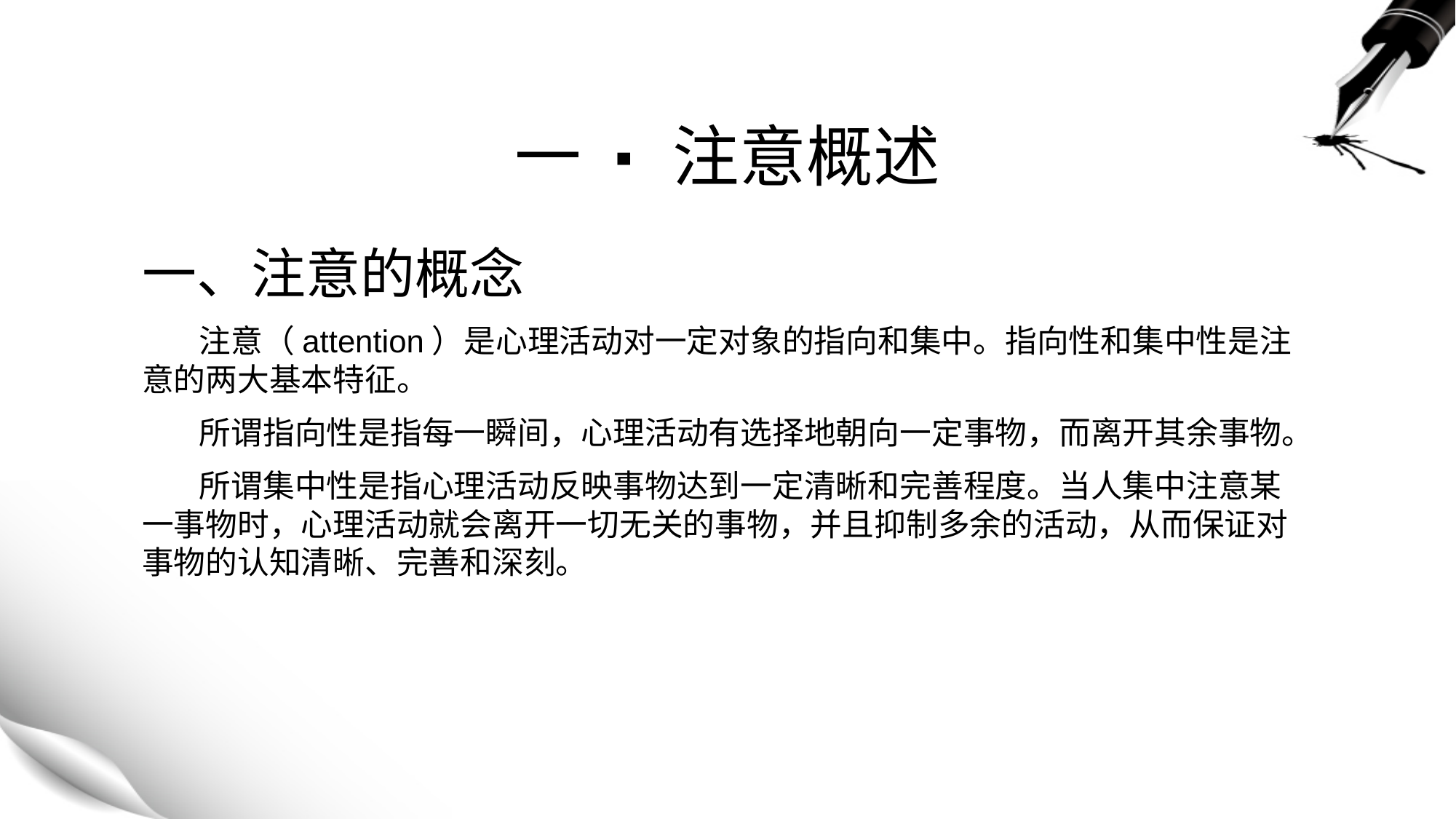

# 一 · 注意概述
一、注意的概念
       注意（attention）是心理活动对一定对象的指向和集中。指向性和集中性是注意的两大基本特征。
       所谓指向性是指每一瞬间，心理活动有选择地朝向一定事物，而离开其余事物。
       所谓集中性是指心理活动反映事物达到一定清晰和完善程度。当人集中注意某一事物时，心理活动就会离开一切无关的事物，并且抑制多余的活动，从而保证对事物的认知清晰、完善和深刻。